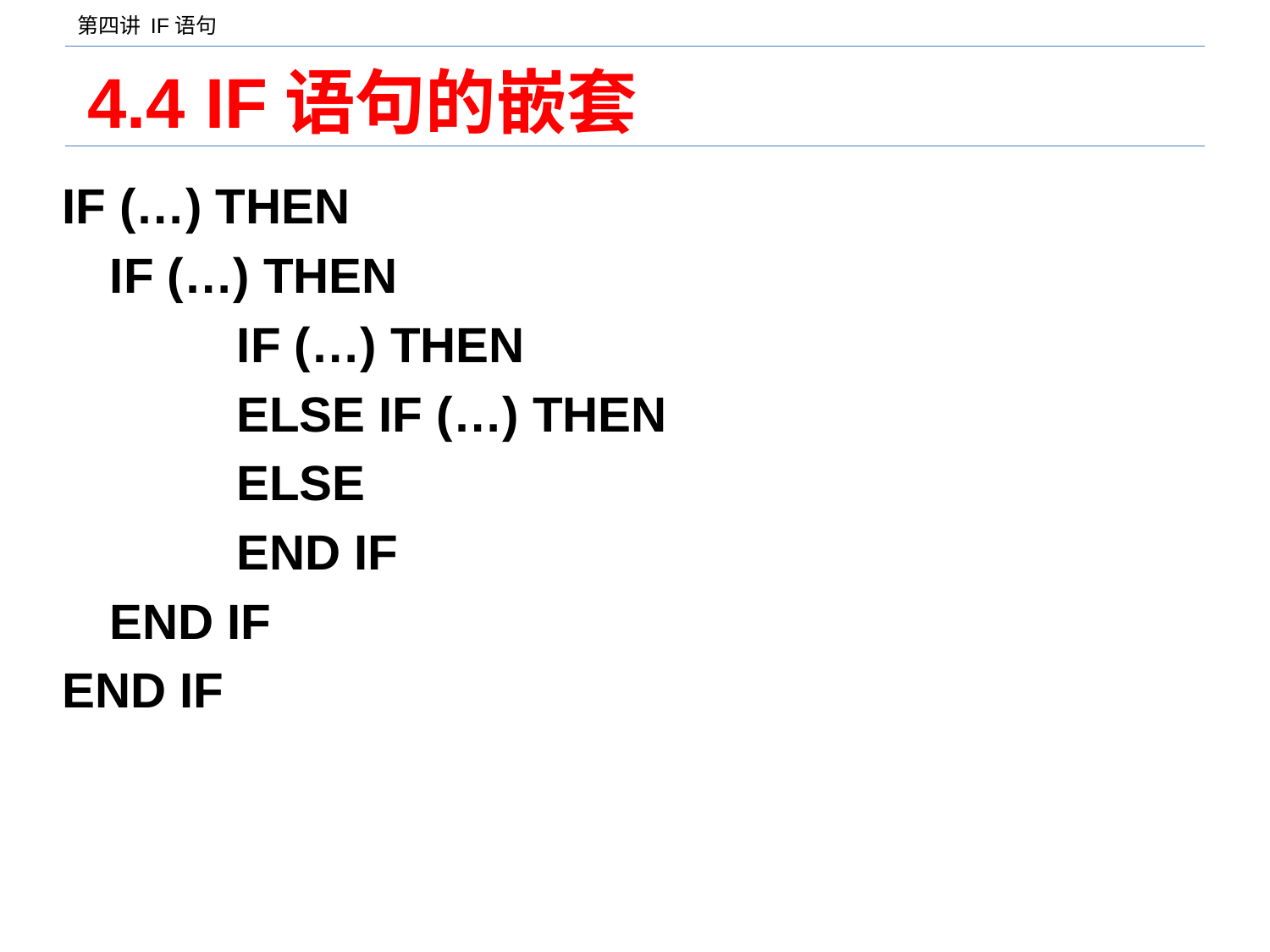

# 4.4 IF语句的嵌套
IF (…) THEN
	IF (…) THEN
		IF (…) THEN
		ELSE IF (…) THEN
		ELSE
		END IF
	END IF
END IF